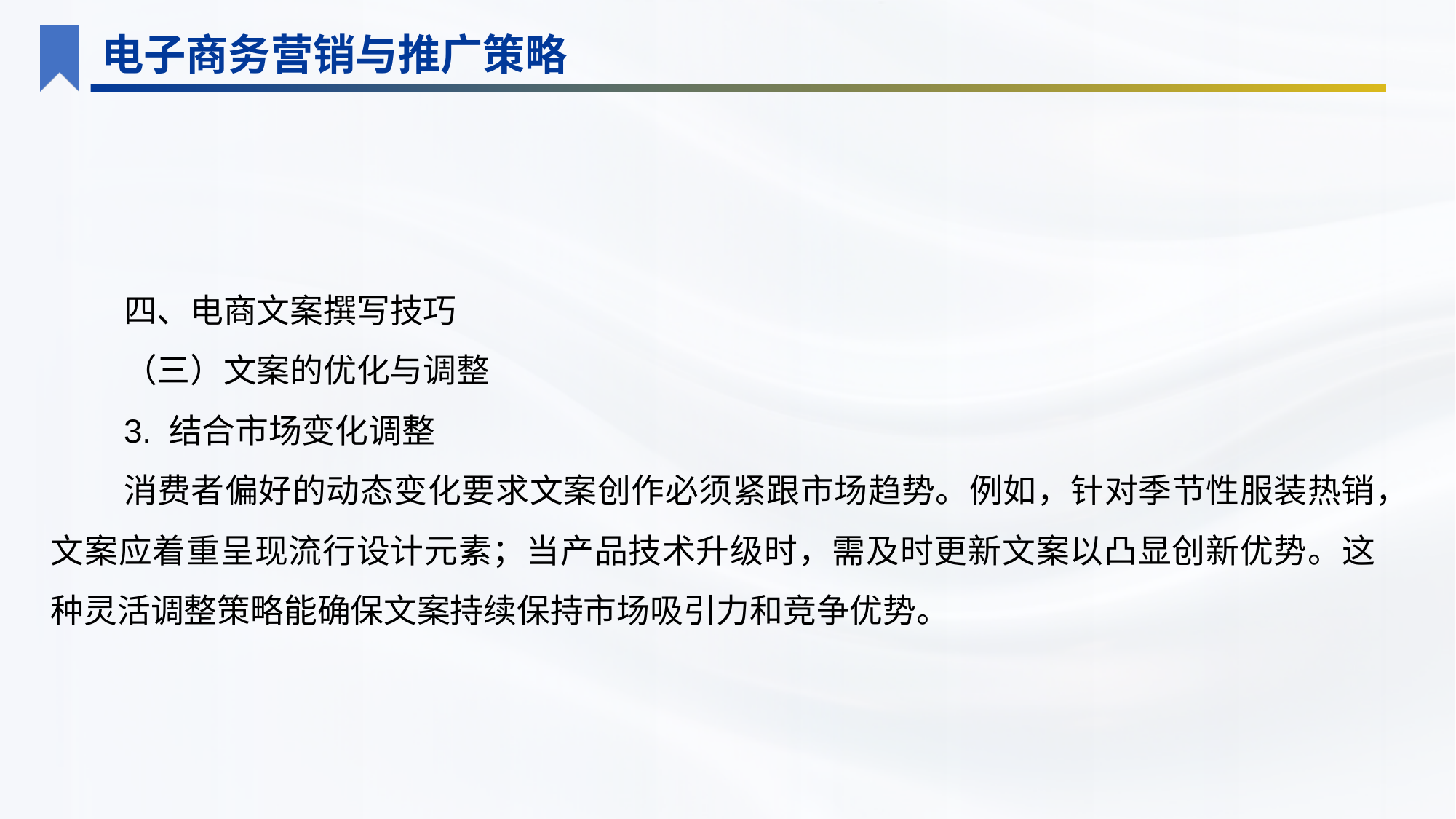

电子商务营销与推广策略
四、电商文案撰写技巧
（三）文案的优化与调整
3. 结合市场变化调整
消费者偏好的动态变化要求文案创作必须紧跟市场趋势。例如，针对季节性服装热销，文案应着重呈现流行设计元素；当产品技术升级时，需及时更新文案以凸显创新优势。这种灵活调整策略能确保文案持续保持市场吸引力和竞争优势。